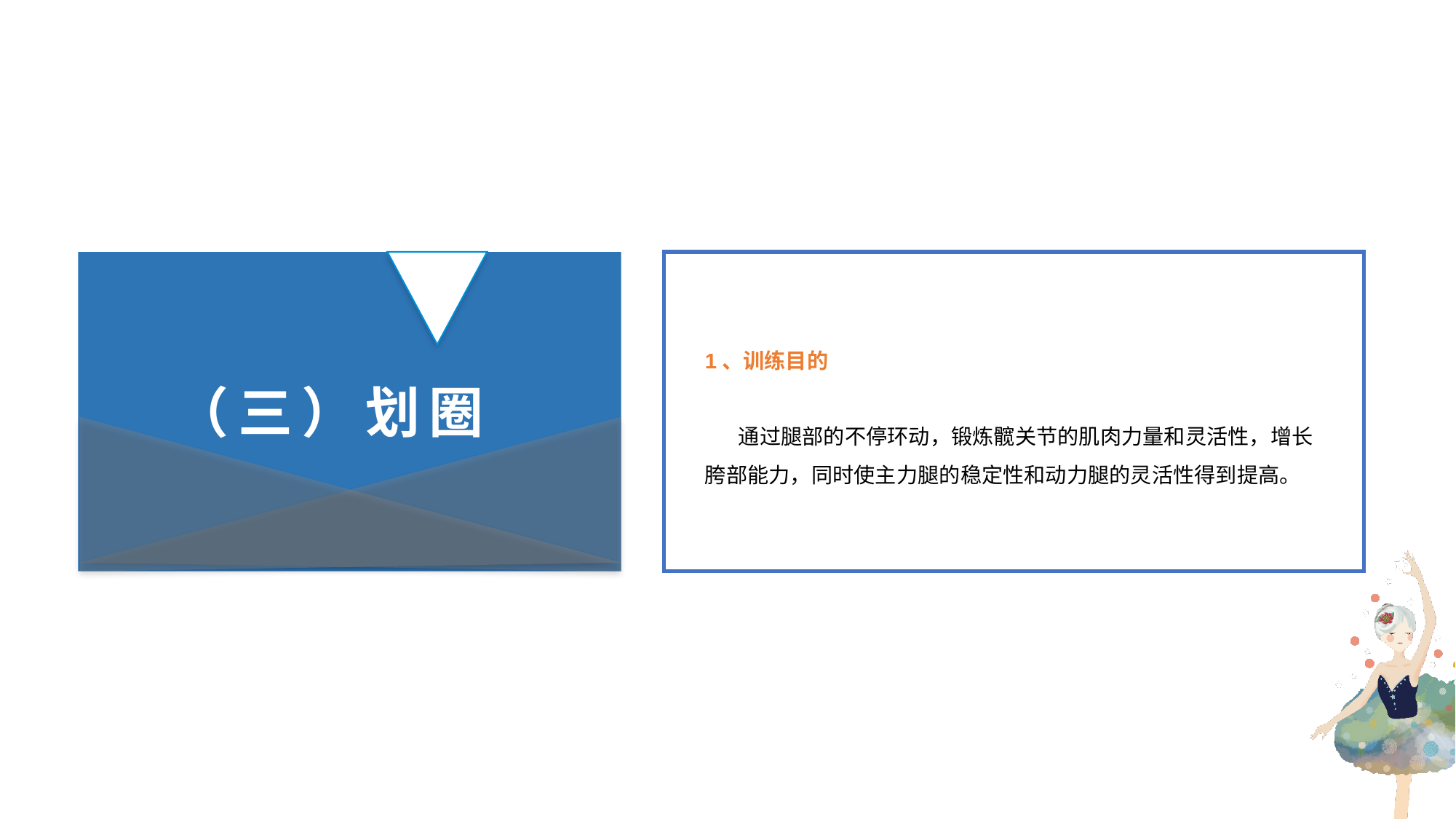

（三）划圈

1、训练目的

      通过腿部的不停环动，锻炼髋关节的肌肉力量和灵活性，增长胯部能力，同时使主力腿的稳定性和动力腿的灵活性得到提高。